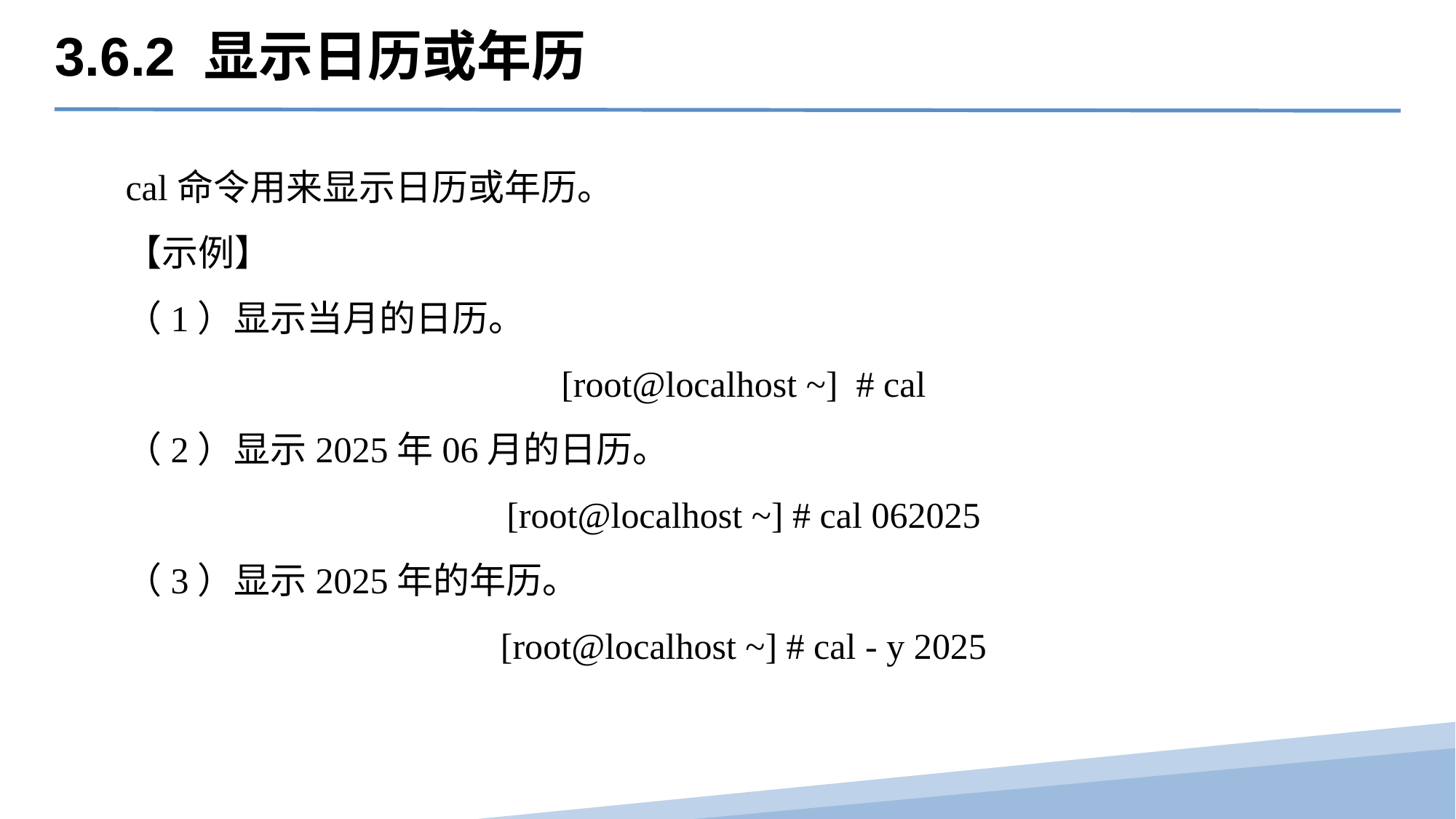

3.6.2 显示日历或年历
cal命令用来显示日历或年历。
【示例】
（1）显示当月的日历。
[root@localhost ~]  # cal
（2）显示2025年06月的日历。
[root@localhost ~] # cal 062025
（3）显示2025年的年历。
[root@localhost ~] # cal - y 2025